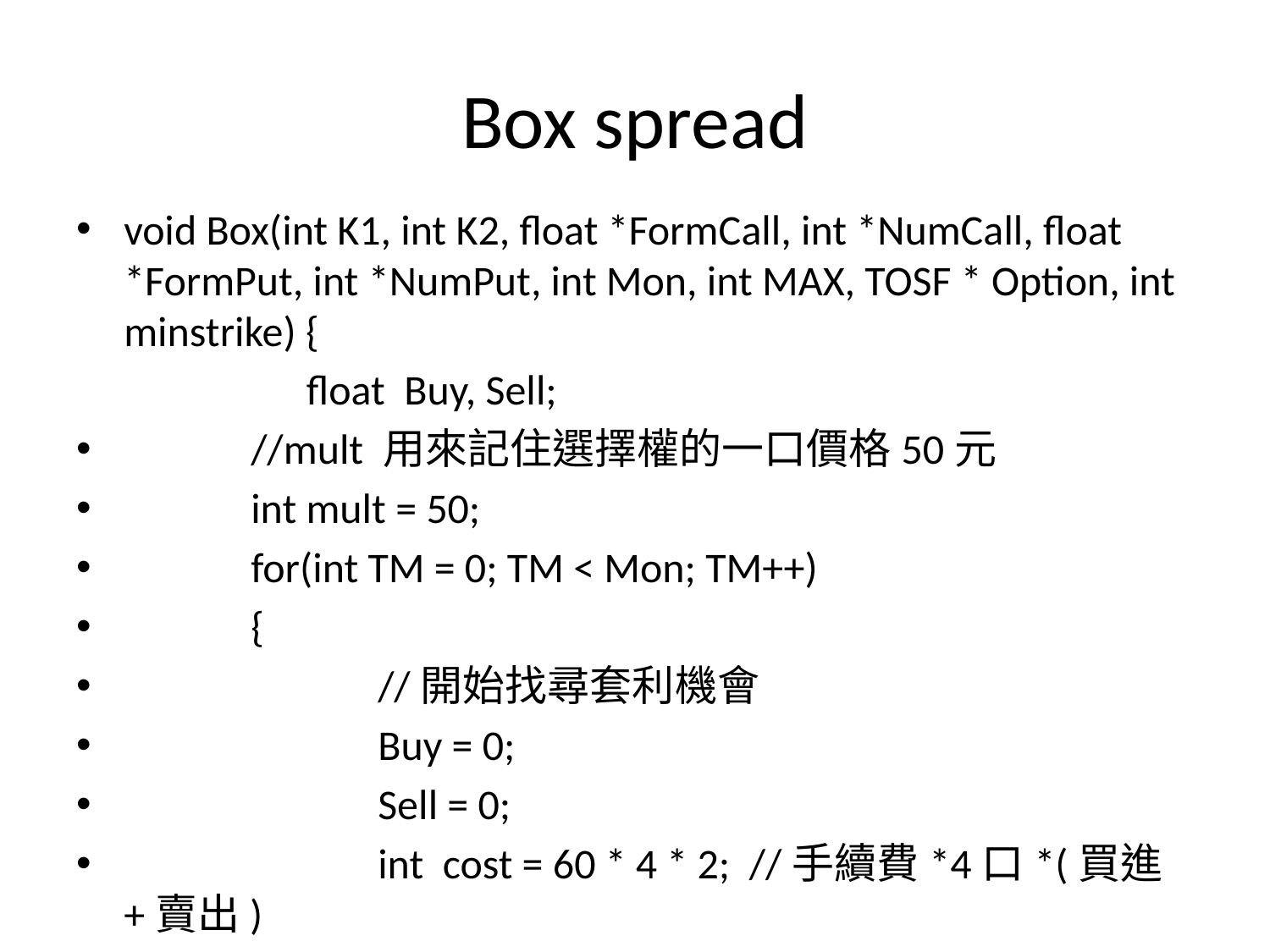

# Box spread
void Box(int K1, int K2, float *FormCall, int *NumCall, float *FormPut, int *NumPut, int Mon, int MAX, TOSF * Option, int minstrike) {
		float  Buy, Sell;
	//mult 用來記住選擇權的一口價格50元
	int mult = 50;
	for(int TM = 0; TM < Mon; TM++)
	{
		//開始找尋套利機會
		Buy = 0;
		Sell = 0;
		int  cost = 60 * 4 * 2;  //手續費*4口*(買進+賣出)